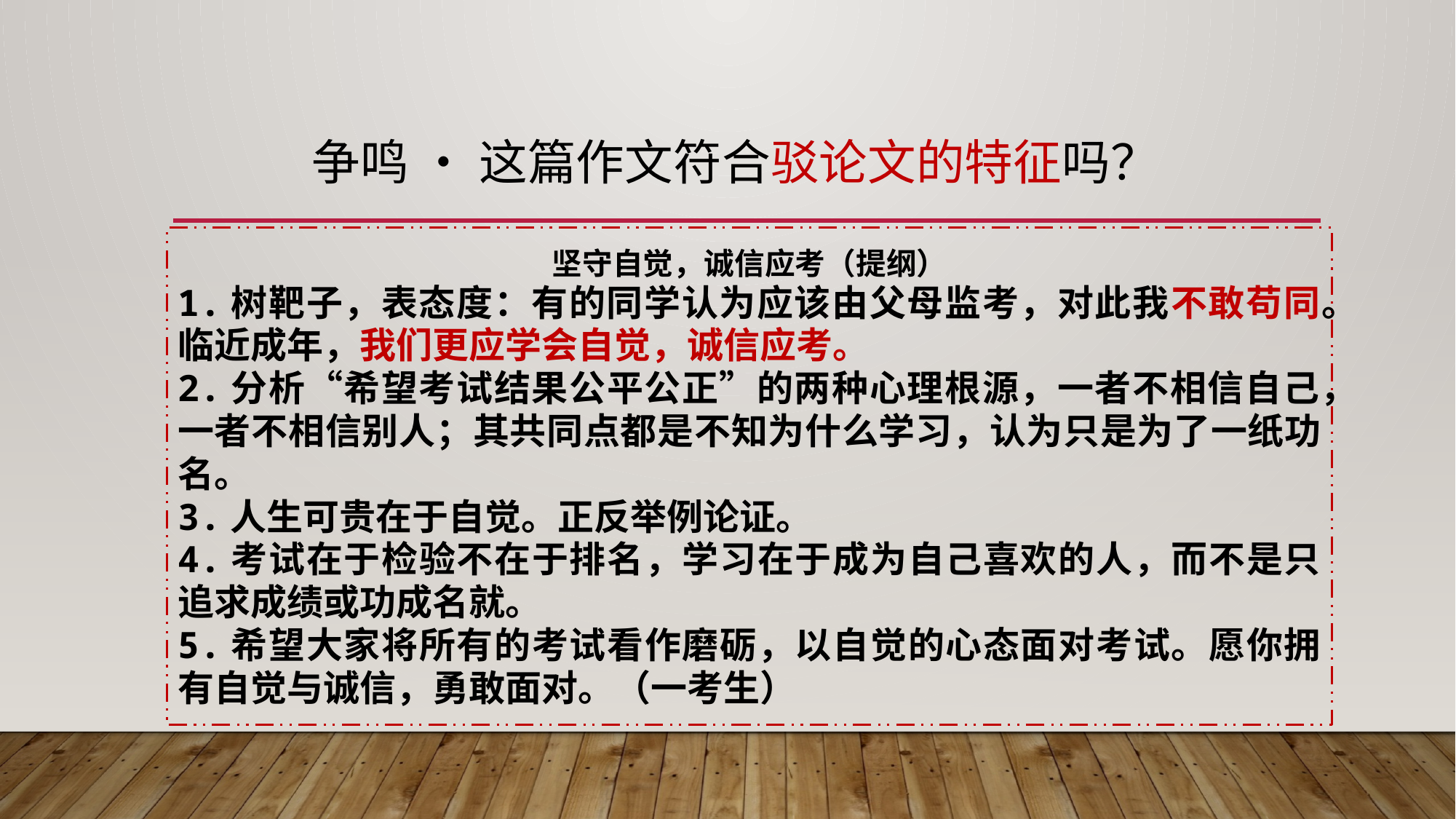

争鸣 • 这篇作文符合驳论文的特征吗？
坚守自觉，诚信应考（提纲）
1.树靶子，表态度：有的同学认为应该由父母监考，对此我不敢苟同。临近成年，我们更应学会自觉，诚信应考。
2.分析“希望考试结果公平公正”的两种心理根源，一者不相信自己，一者不相信别人；其共同点都是不知为什么学习，认为只是为了一纸功名。
3.人生可贵在于自觉。正反举例论证。
4.考试在于检验不在于排名，学习在于成为自己喜欢的人，而不是只追求成绩或功成名就。
5.希望大家将所有的考试看作磨砺，以自觉的心态面对考试。愿你拥有自觉与诚信，勇敢面对。（一考生）